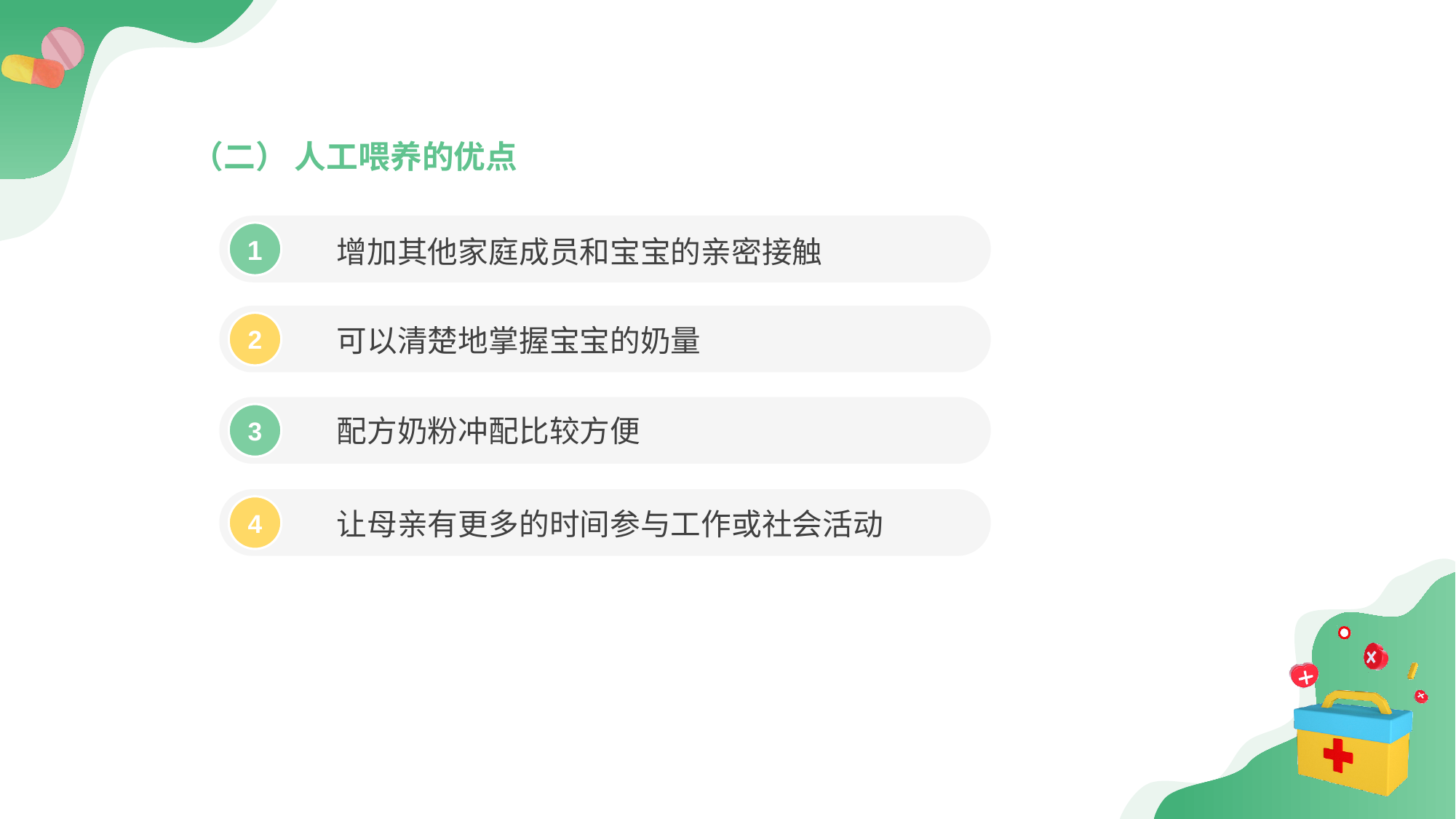

（二） 人工喂养的优点
增加其他家庭成员和宝宝的亲密接触

1
可以清楚地掌握宝宝的奶量

2
配方奶粉冲配比较方便

3
让母亲有更多的时间参与工作或社会活动

4